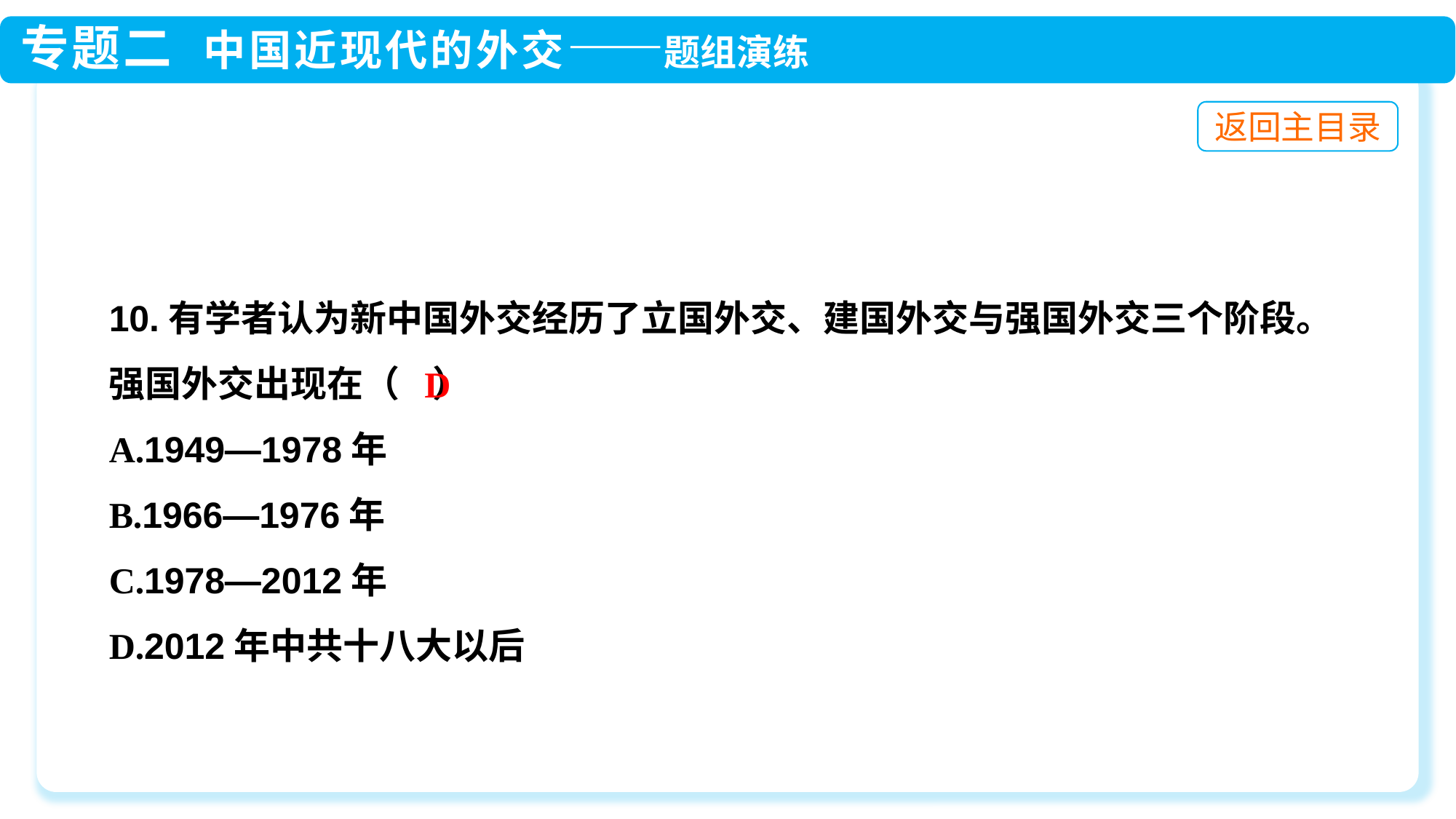

10.有学者认为新中国外交经历了立国外交、建国外交与强国外交三个阶段。强国外交出现在（    ）
A.1949—1978年
B.1966—1976年
C.1978—2012年
D.2012年中共十八大以后
D